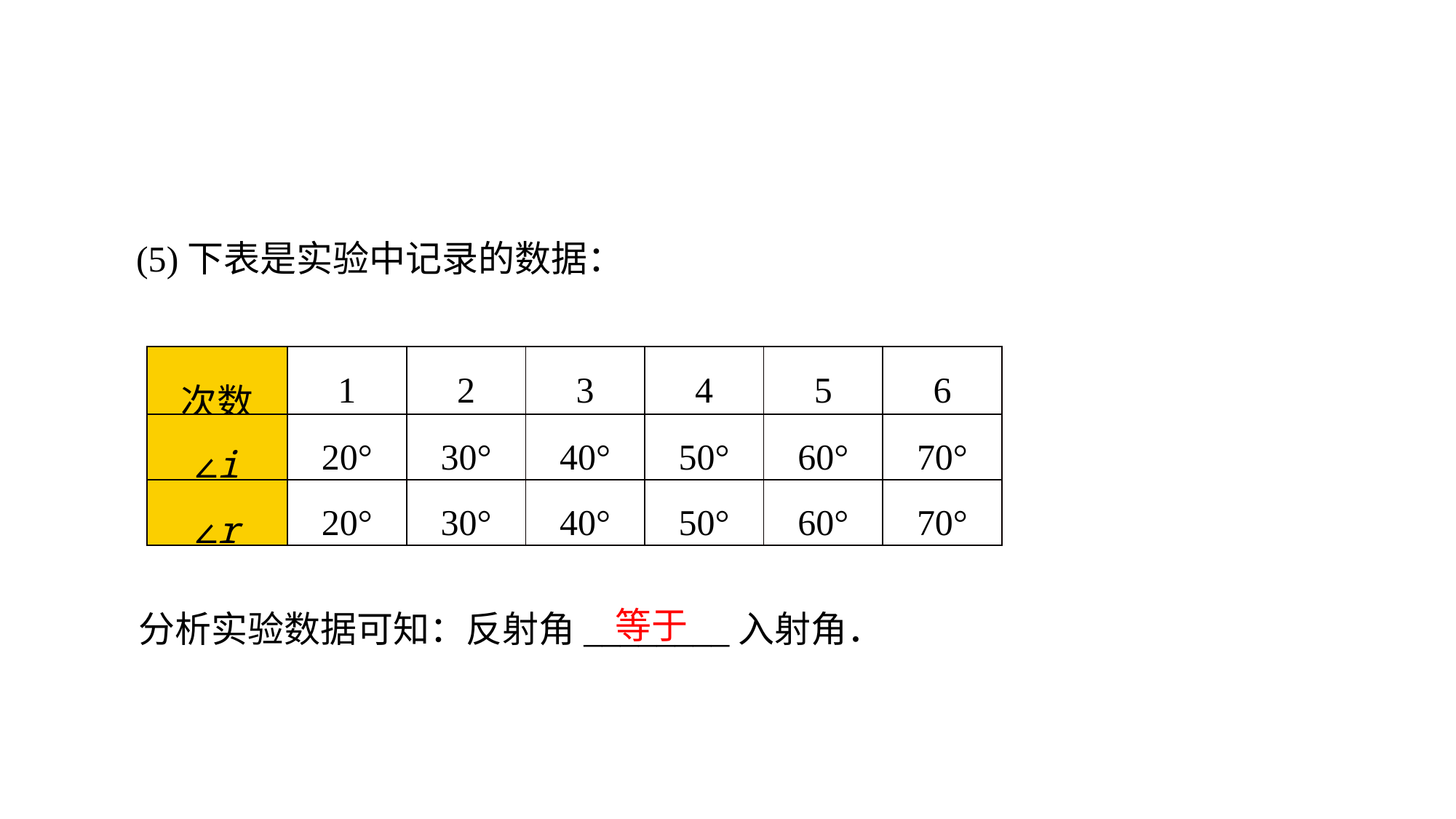

(5)下表是实验中记录的数据：
| 次数 | 1 | 2 | 3 | 4 | 5 | 6 |
| --- | --- | --- | --- | --- | --- | --- |
| ∠i | 20° | 30° | 40° | 50° | 60° | 70° |
| ∠r | 20° | 30° | 40° | 50° | 60° | 70° |
等于
分析实验数据可知：反射角________入射角．